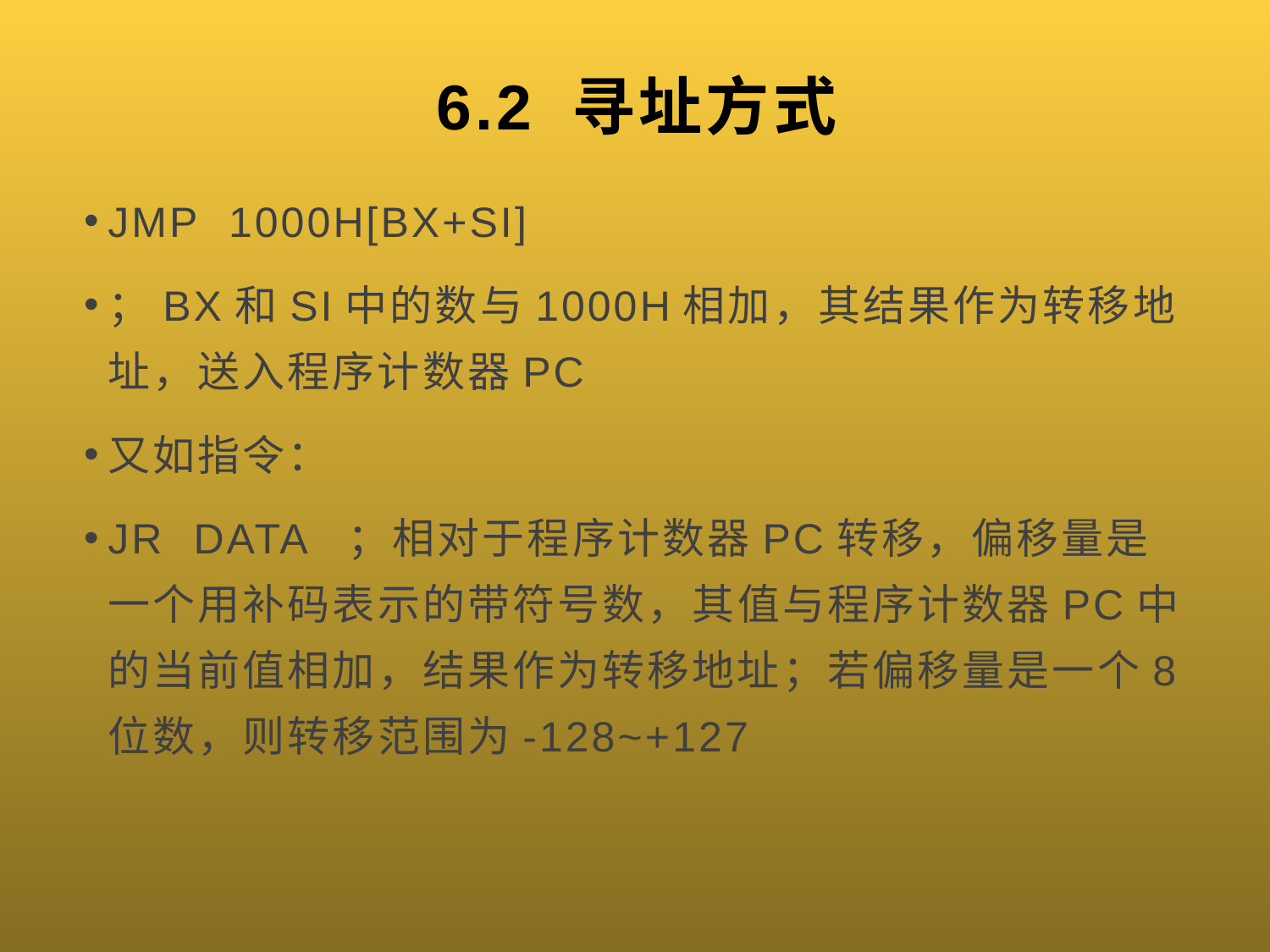

# 6.2 寻址方式
JMP  1000H[BX+SI]
；BX和SI中的数与1000H相加，其结果作为转移地址，送入程序计数器PC
又如指令：
JR  DATA  ；相对于程序计数器PC转移，偏移量是一个用补码表示的带符号数，其值与程序计数器PC中的当前值相加，结果作为转移地址；若偏移量是一个8位数，则转移范围为-128~+127